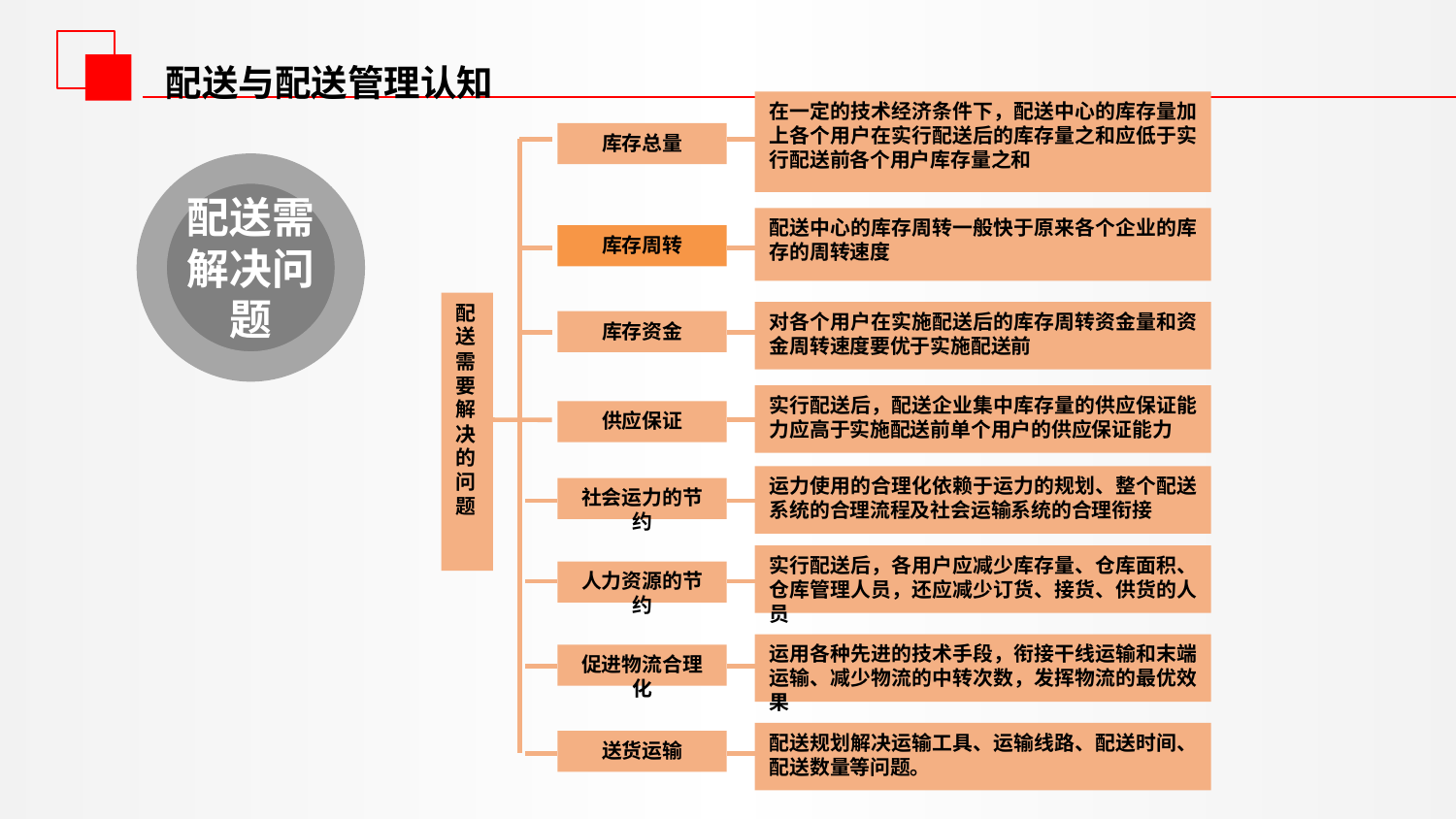

配送与配送管理认知
在一定的技术经济条件下，配送中心的库存量加上各个用户在实行配送后的库存量之和应低于实行配送前各个用户库存量之和
库存总量
配送中心的库存周转一般快于原来各个企业的库存的周转速度
库存周转
配送需要解决的问题
对各个用户在实施配送后的库存周转资金量和资金周转速度要优于实施配送前
库存资金
实行配送后，配送企业集中库存量的供应保证能力应高于实施配送前单个用户的供应保证能力
供应保证
运力使用的合理化依赖于运力的规划、整个配送系统的合理流程及社会运输系统的合理衔接
社会运力的节约
实行配送后，各用户应减少库存量、仓库面积、仓库管理人员，还应减少订货、接货、供货的人员
人力资源的节约
运用各种先进的技术手段，衔接干线运输和末端运输、减少物流的中转次数，发挥物流的最优效果
促进物流合理化
配送规划解决运输工具、运输线路、配送时间、配送数量等问题。
送货运输
配送需解决问题